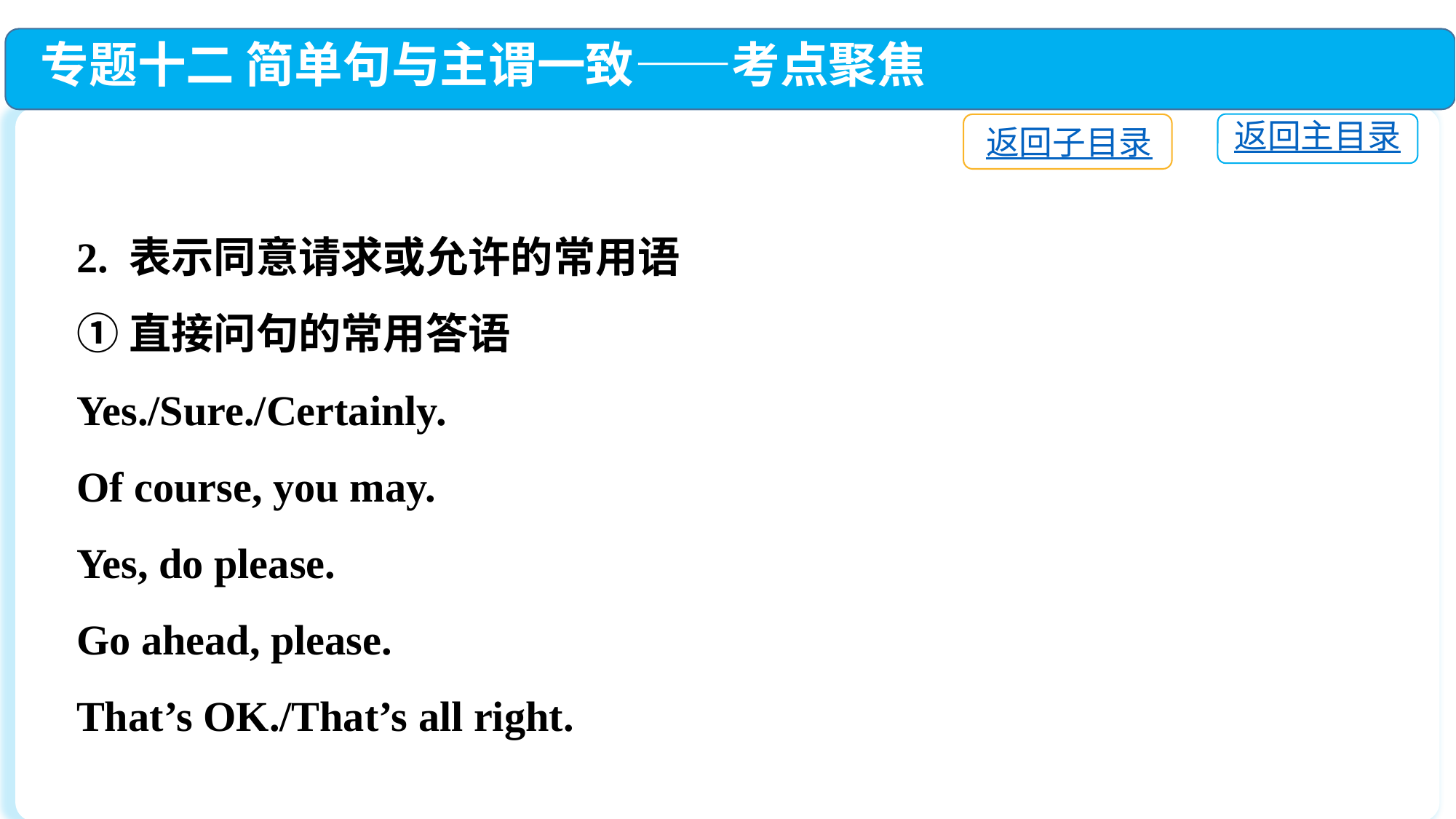

专题十二 简单句与主谓一致——考点聚焦

返回主目录

返回子目录
2. 表示同意请求或允许的常用语
①直接问句的常用答语
Yes./Sure./Certainly.
Of course, you may.
Yes, do please.
Go ahead, please.
That’s OK./That’s all right.